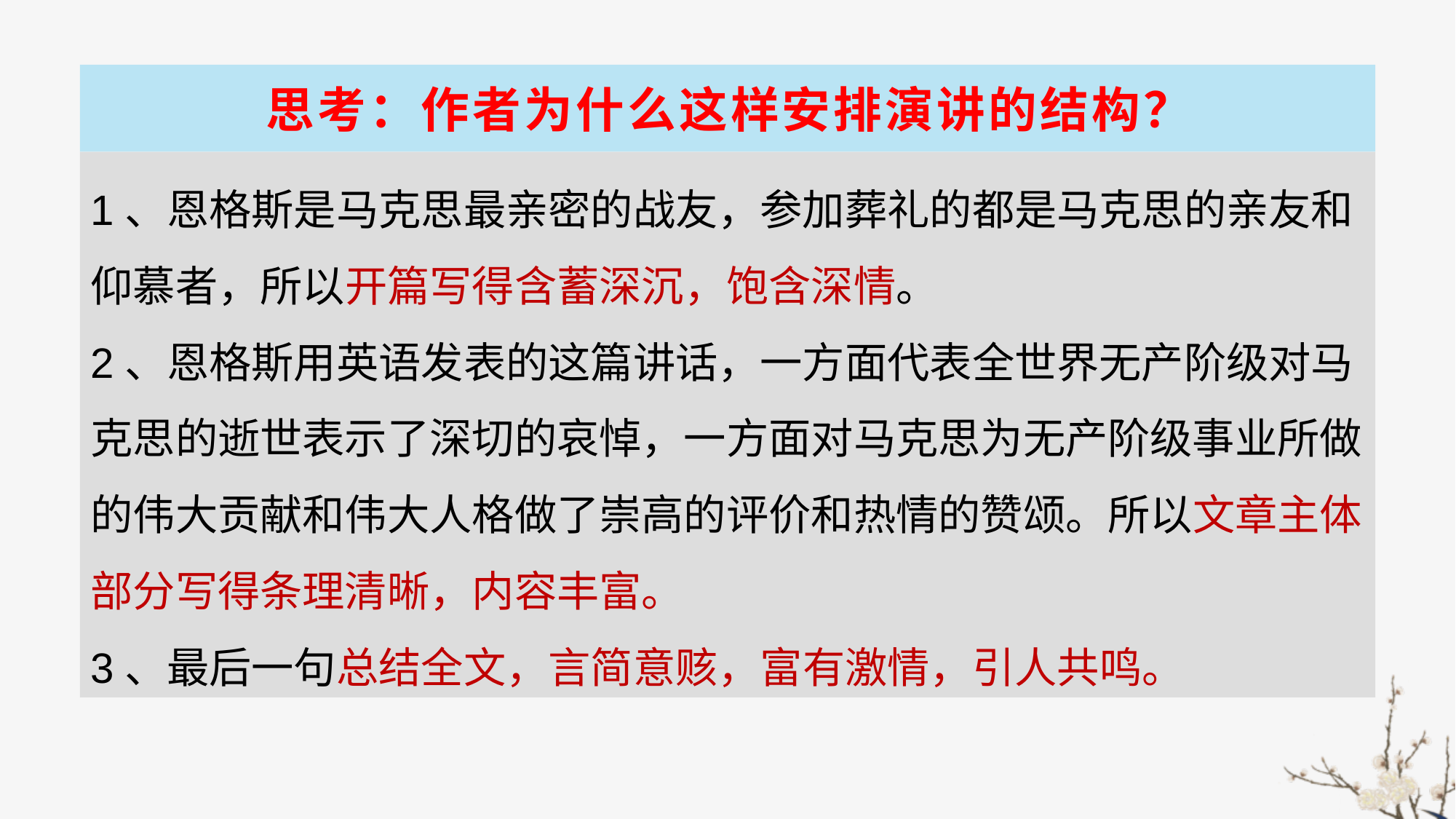

# 思考：作者为什么这样安排演讲的结构？
1、恩格斯是马克思最亲密的战友，参加葬礼的都是马克思的亲友和仰慕者，所以开篇写得含蓄深沉，饱含深情。
2、恩格斯用英语发表的这篇讲话，一方面代表全世界无产阶级对马克思的逝世表示了深切的哀悼，一方面对马克思为无产阶级事业所做的伟大贡献和伟大人格做了崇高的评价和热情的赞颂。所以文章主体部分写得条理清晰，内容丰富。
3、最后一句总结全文，言简意赅，富有激情，引人共鸣。